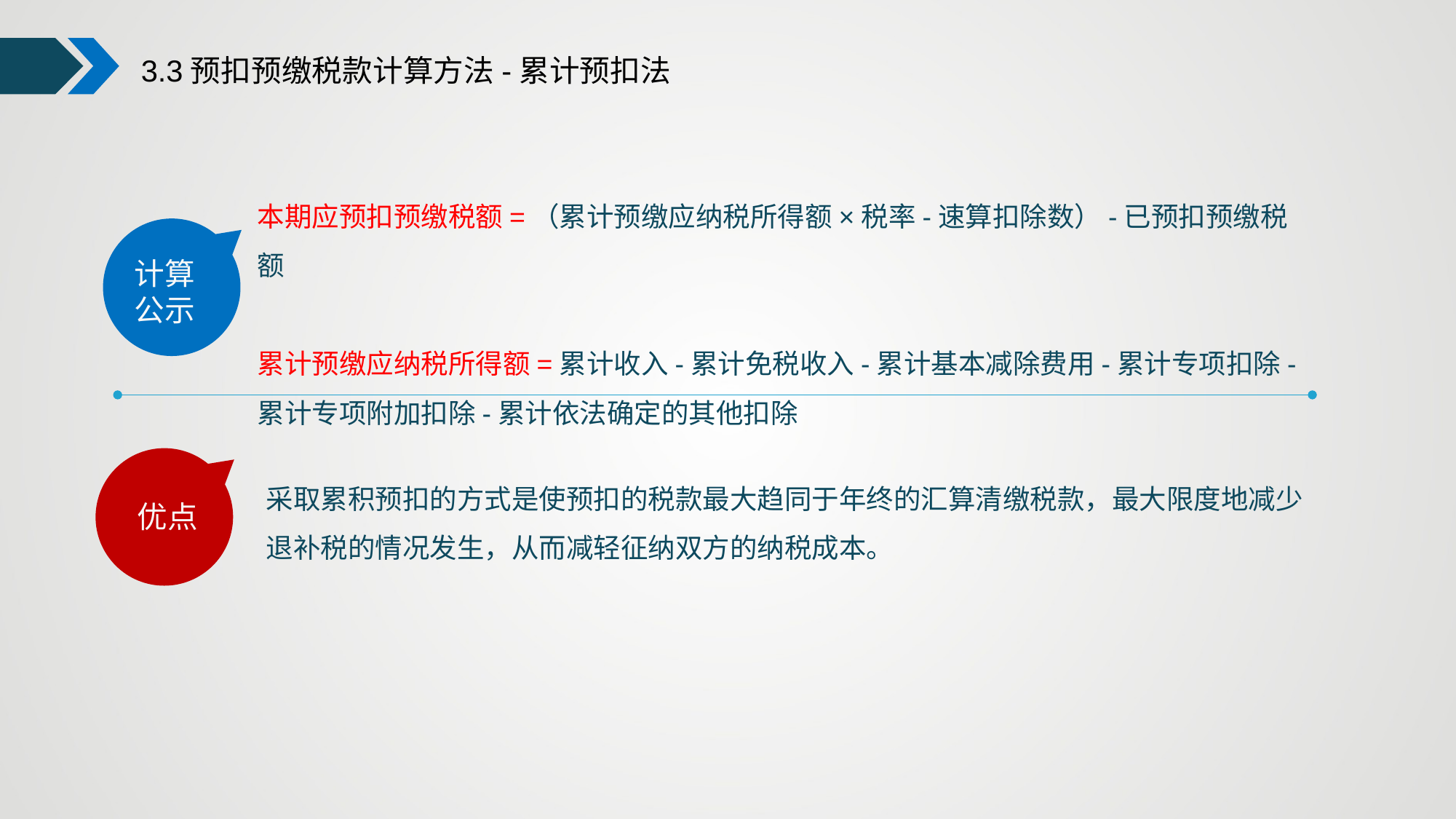

3.3预扣预缴税款计算方法-累计预扣法
本期应预扣预缴税额=（累计预缴应纳税所得额×税率-速算扣除数）-已预扣预缴税额

累计预缴应纳税所得额=累计收入-累计免税收入-累计基本减除费用-累计专项扣除-累计专项附加扣除-累计依法确定的其他扣除

计算
公示

优点
采取累积预扣的方式是使预扣的税款最大趋同于年终的汇算清缴税款，最大限度地减少退补税的情况发生，从而减轻征纳双方的纳税成本。